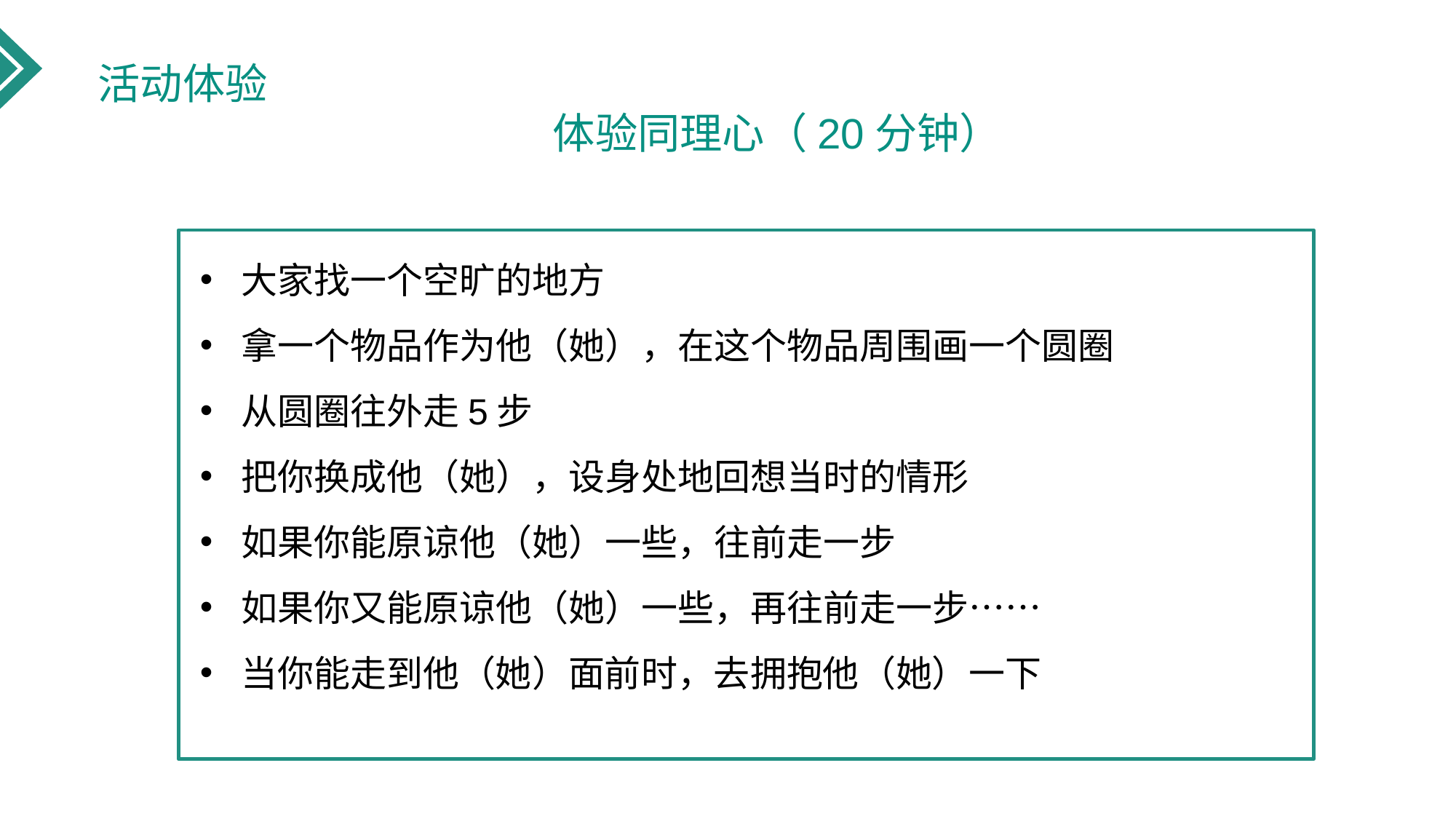

15

活动体验
体验同理心（20分钟）
大家找一个空旷的地方
拿一个物品作为他（她），在这个物品周围画一个圆圈
从圆圈往外走5步
把你换成他（她），设身处地回想当时的情形
如果你能原谅他（她）一些，往前走一步
如果你又能原谅他（她）一些，再往前走一步……
当你能走到他（她）面前时，去拥抱他（她）一下